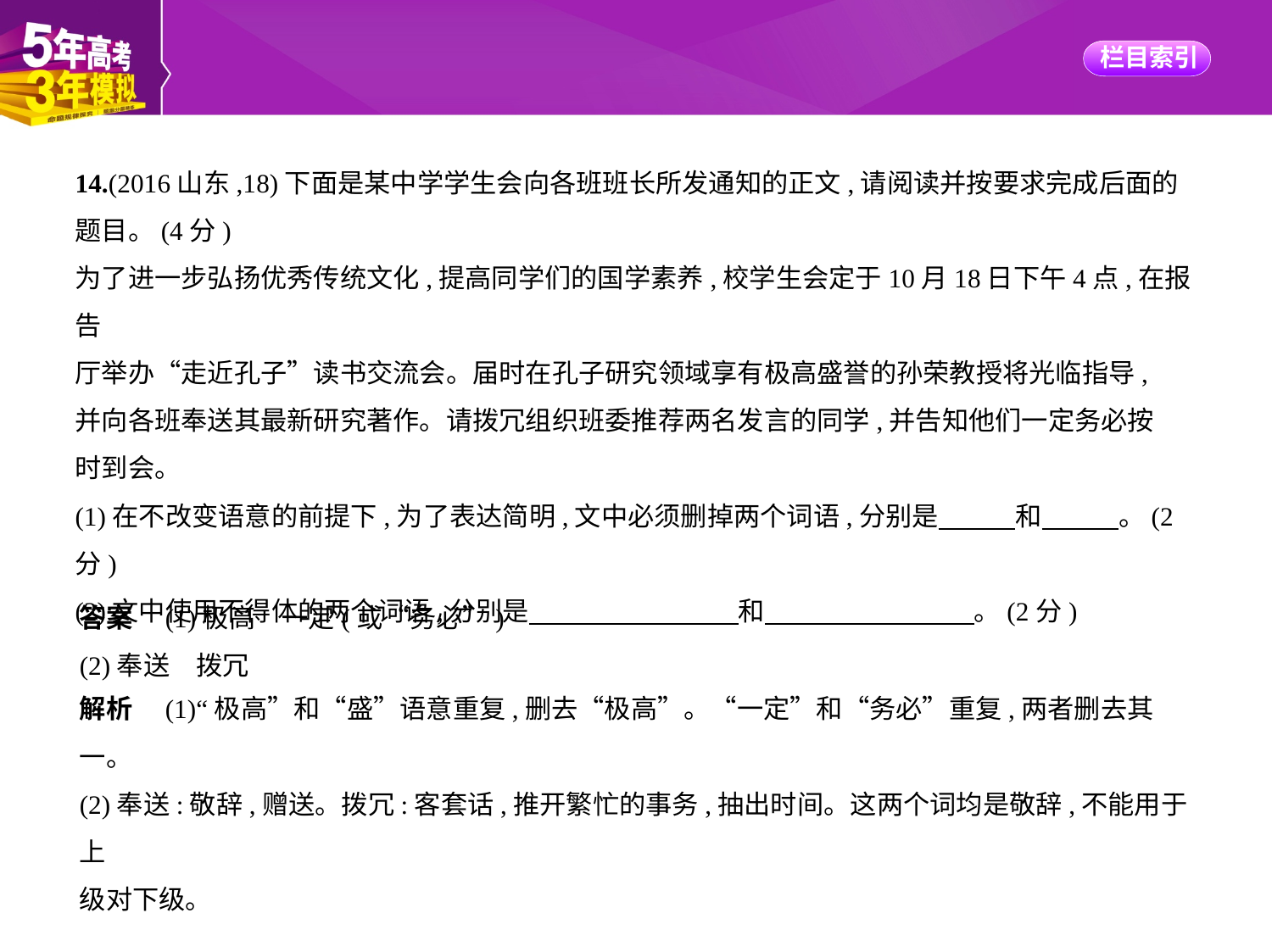

14.(2016山东,18)下面是某中学学生会向各班班长所发通知的正文,请阅读并按要求完成后面的
题目。(4分)
为了进一步弘扬优秀传统文化,提高同学们的国学素养,校学生会定于10月18日下午4点,在报告
厅举办“走近孔子”读书交流会。届时在孔子研究领域享有极高盛誉的孙荣教授将光临指导,
并向各班奉送其最新研究著作。请拨冗组织班委推荐两名发言的同学,并告知他们一定务必按
时到会。
(1)在不改变语意的前提下,为了表达简明,文中必须删掉两个词语,分别是　　    和　　    。(2
分)
(2)文中使用不得体的两个词语,分别是　　　　　　　    和　　　　　　　    。(2分)
答案　(1)极高　一定(或“务必”)
(2)奉送　拨冗
解析　(1)“极高”和“盛”语意重复,删去“极高”。“一定”和“务必”重复,两者删去其
一。
(2)奉送:敬辞,赠送。拨冗:客套话,推开繁忙的事务,抽出时间。这两个词均是敬辞,不能用于上
级对下级。